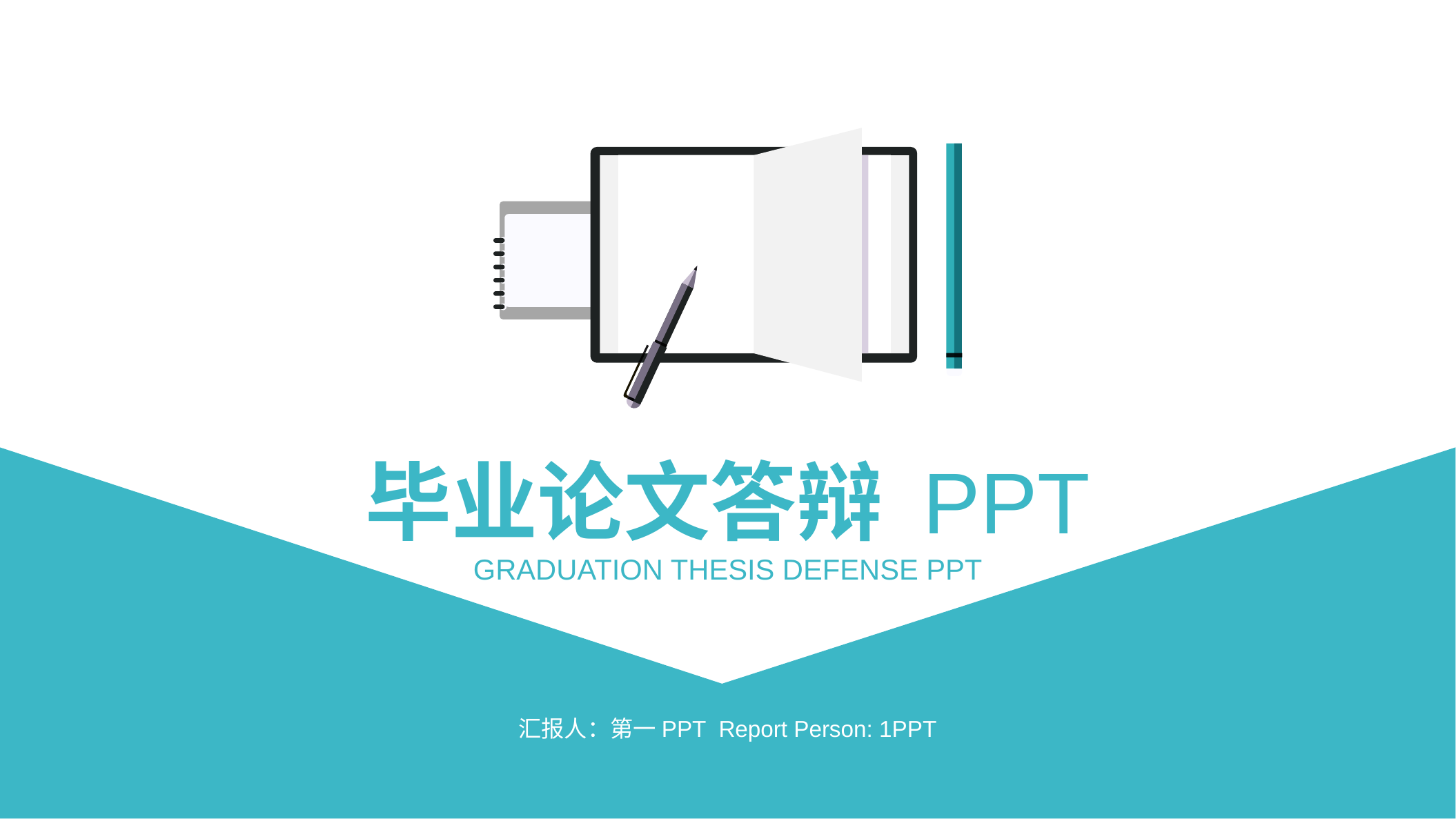

毕业论文答辩 PPT
GRADUATION THESIS DEFENSE PPT
汇报人：第一PPT  Report Person: 1PPT